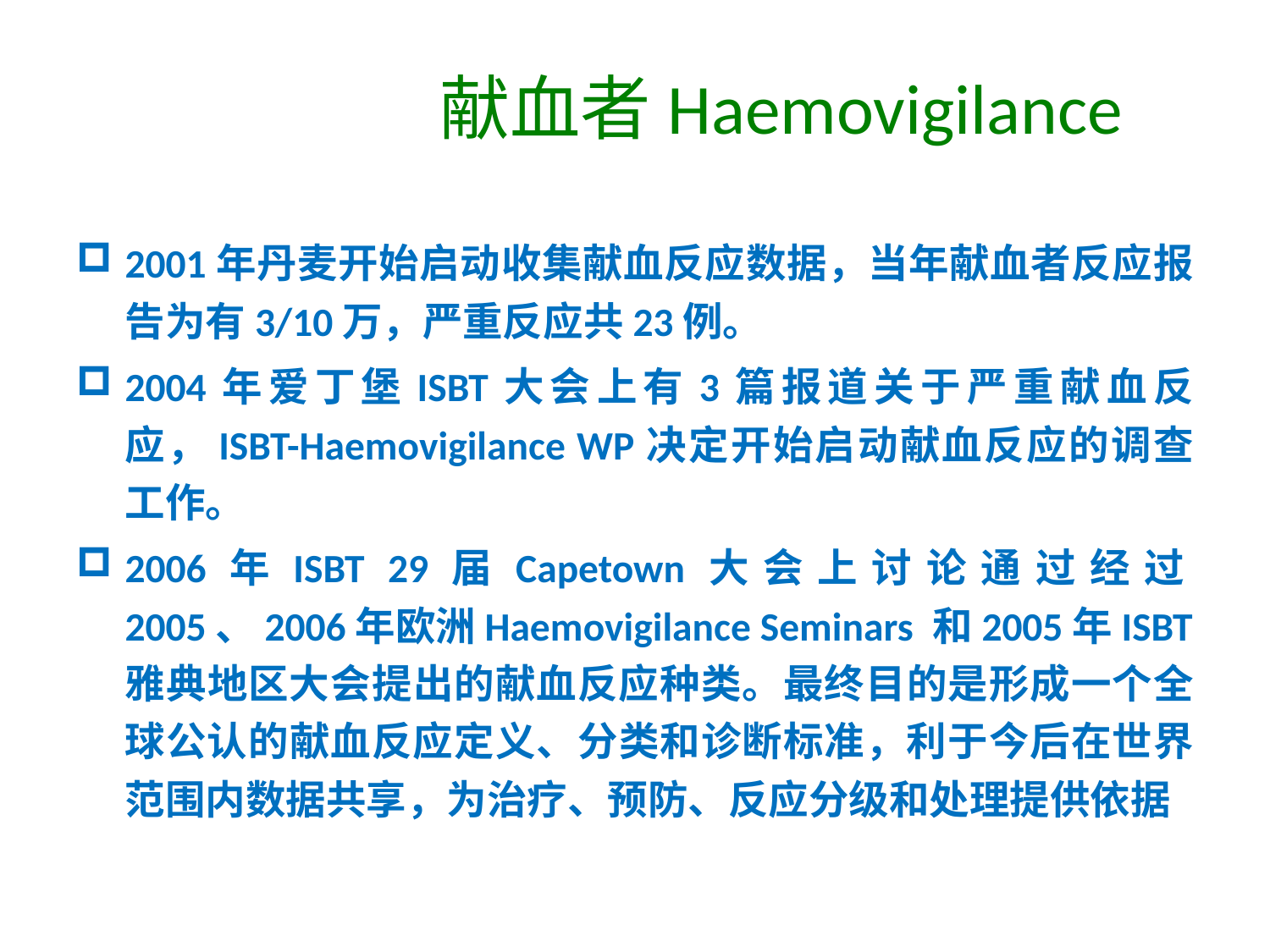

# 献血者Haemovigilance
2001年丹麦开始启动收集献血反应数据，当年献血者反应报告为有3/10万，严重反应共23例。
2004年爱丁堡ISBT大会上有3篇报道关于严重献血反应，ISBT-Haemovigilance WP决定开始启动献血反应的调查工作。
2006年ISBT 29届Capetown大会上讨论通过经过2005、2006年欧洲Haemovigilance Seminars 和2005年ISBT雅典地区大会提出的献血反应种类。最终目的是形成一个全球公认的献血反应定义、分类和诊断标准，利于今后在世界范围内数据共享，为治疗、预防、反应分级和处理提供依据